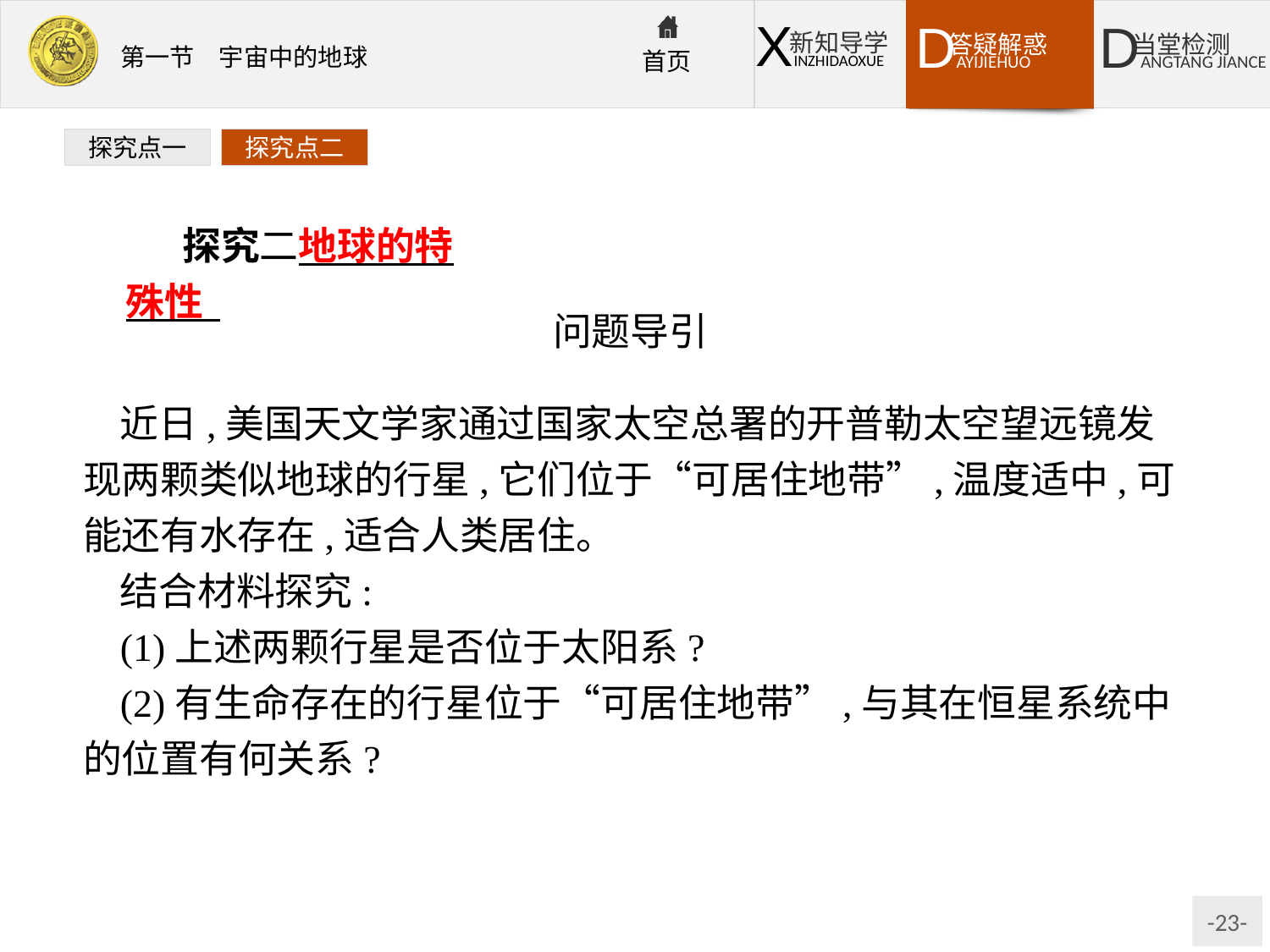

探究点一
探究点二
探究二地球的特殊性
问题导引
近日,美国天文学家通过国家太空总署的开普勒太空望远镜发现两颗类似地球的行星,它们位于“可居住地带”,温度适中,可能还有水存在,适合人类居住。
结合材料探究:
(1)上述两颗行星是否位于太阳系?
(2)有生命存在的行星位于“可居住地带”,与其在恒星系统中的位置有何关系?